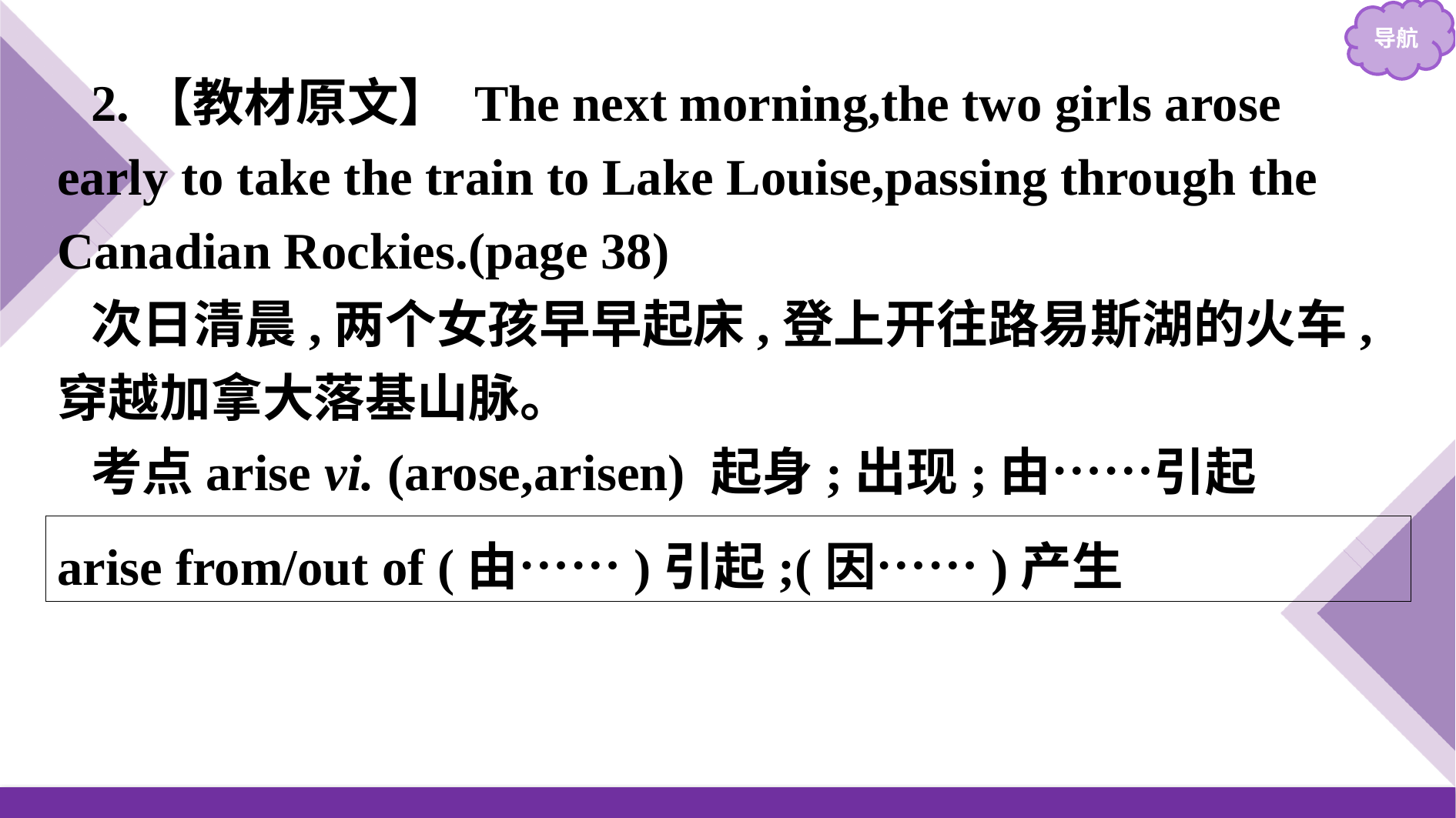

2.【教材原文】 The next morning,the two girls arose early to take the train to Lake Louise,passing through the Canadian Rockies.(page 38)
次日清晨,两个女孩早早起床,登上开往路易斯湖的火车,穿越加拿大落基山脉。
考点arise vi. (arose,arisen) 起身;出现;由……引起
arise from/out of (由……)引起;(因……)产生